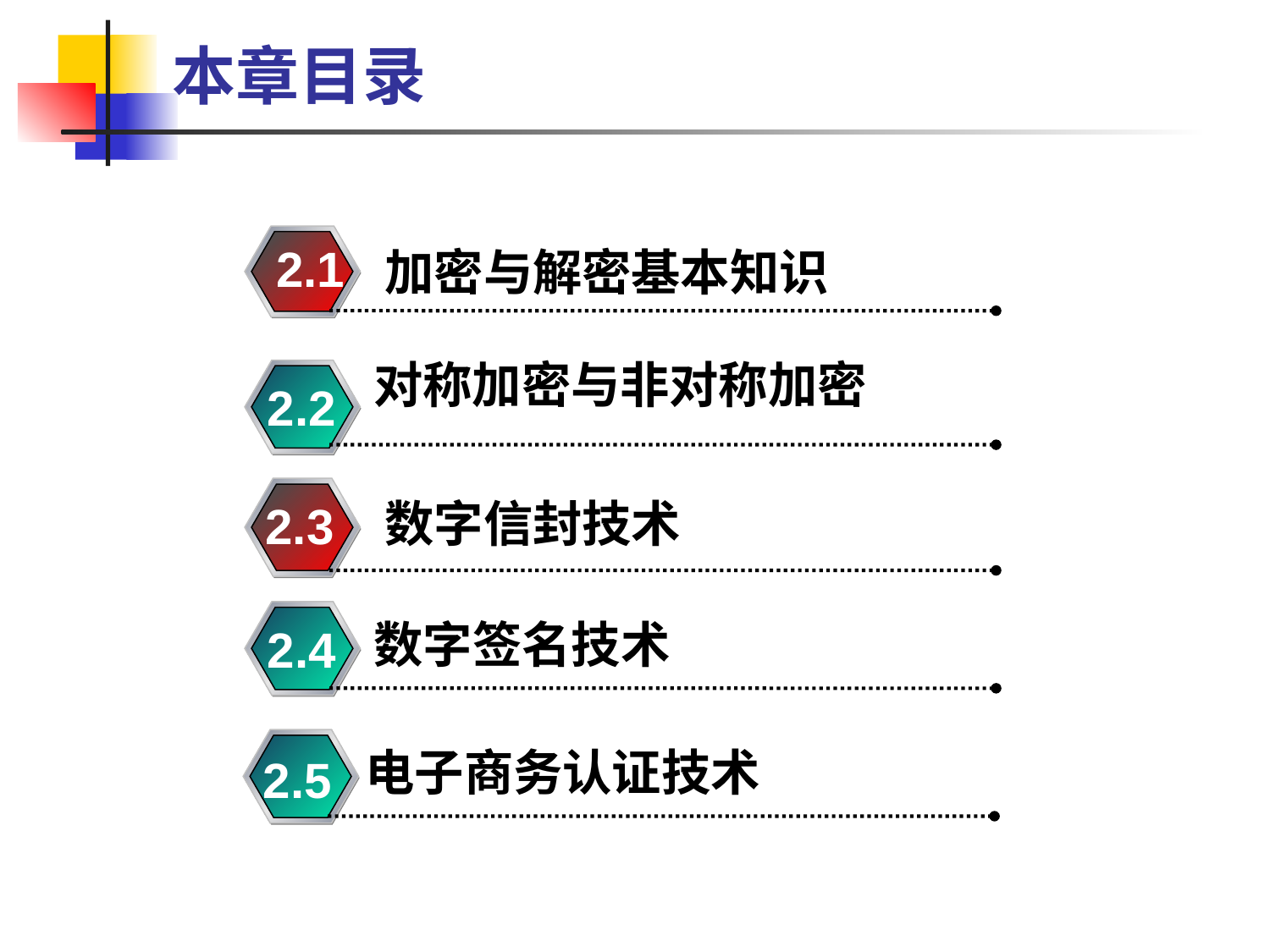

# 本章目录

2.1
加密与解密基本知识

对称加密与非对称加密

2.2

数字信封技术
2.3

数字签名技术
2.4

电子商务认证技术
2.5